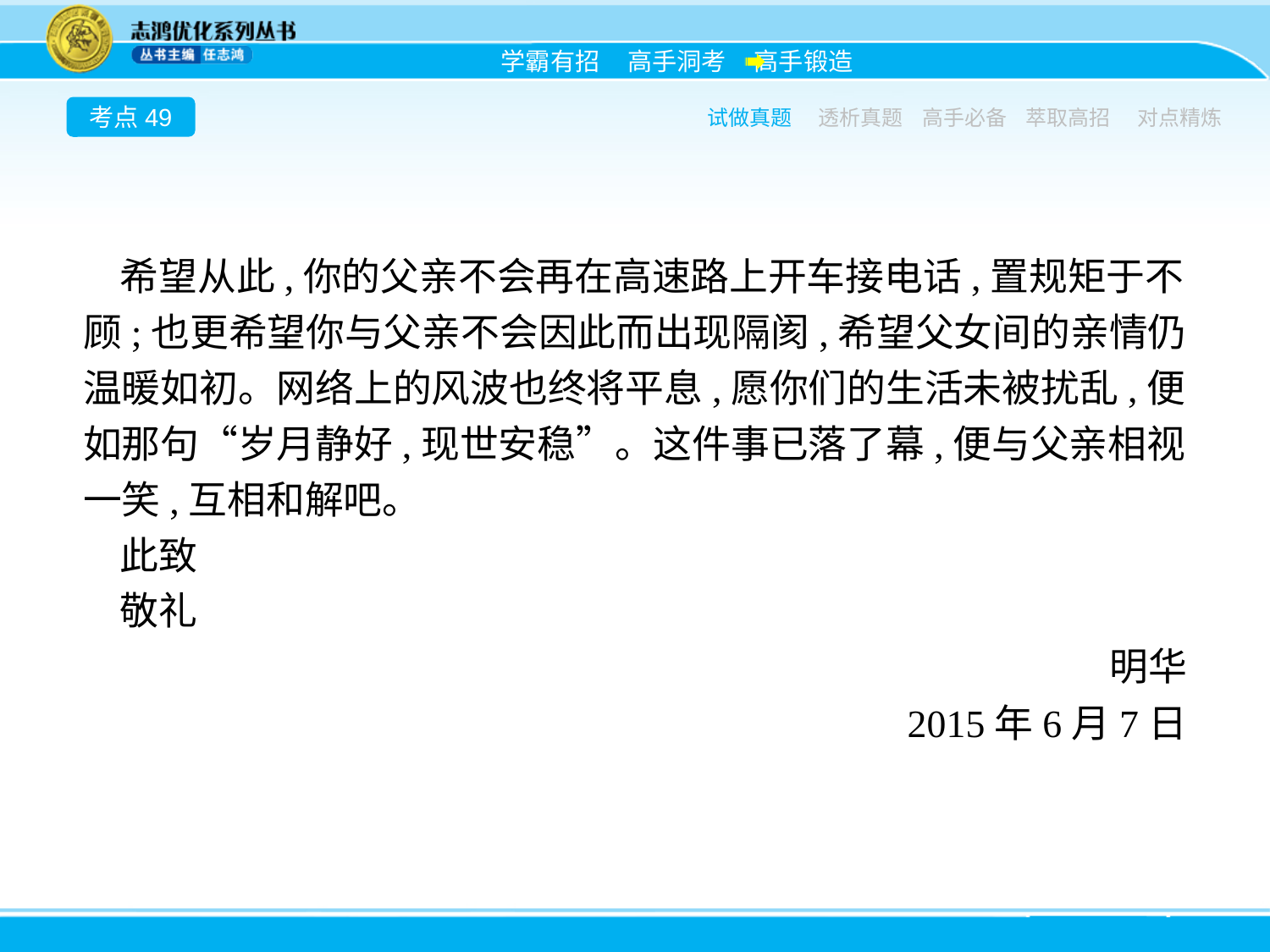

考点49
试做真题
透析真题
高手必备
萃取高招
对点精炼
希望从此,你的父亲不会再在高速路上开车接电话,置规矩于不顾;也更希望你与父亲不会因此而出现隔阂,希望父女间的亲情仍温暖如初。网络上的风波也终将平息,愿你们的生活未被扰乱,便如那句“岁月静好,现世安稳”。这件事已落了幕,便与父亲相视一笑,互相和解吧。
此致
敬礼
明华
2015年6月7日